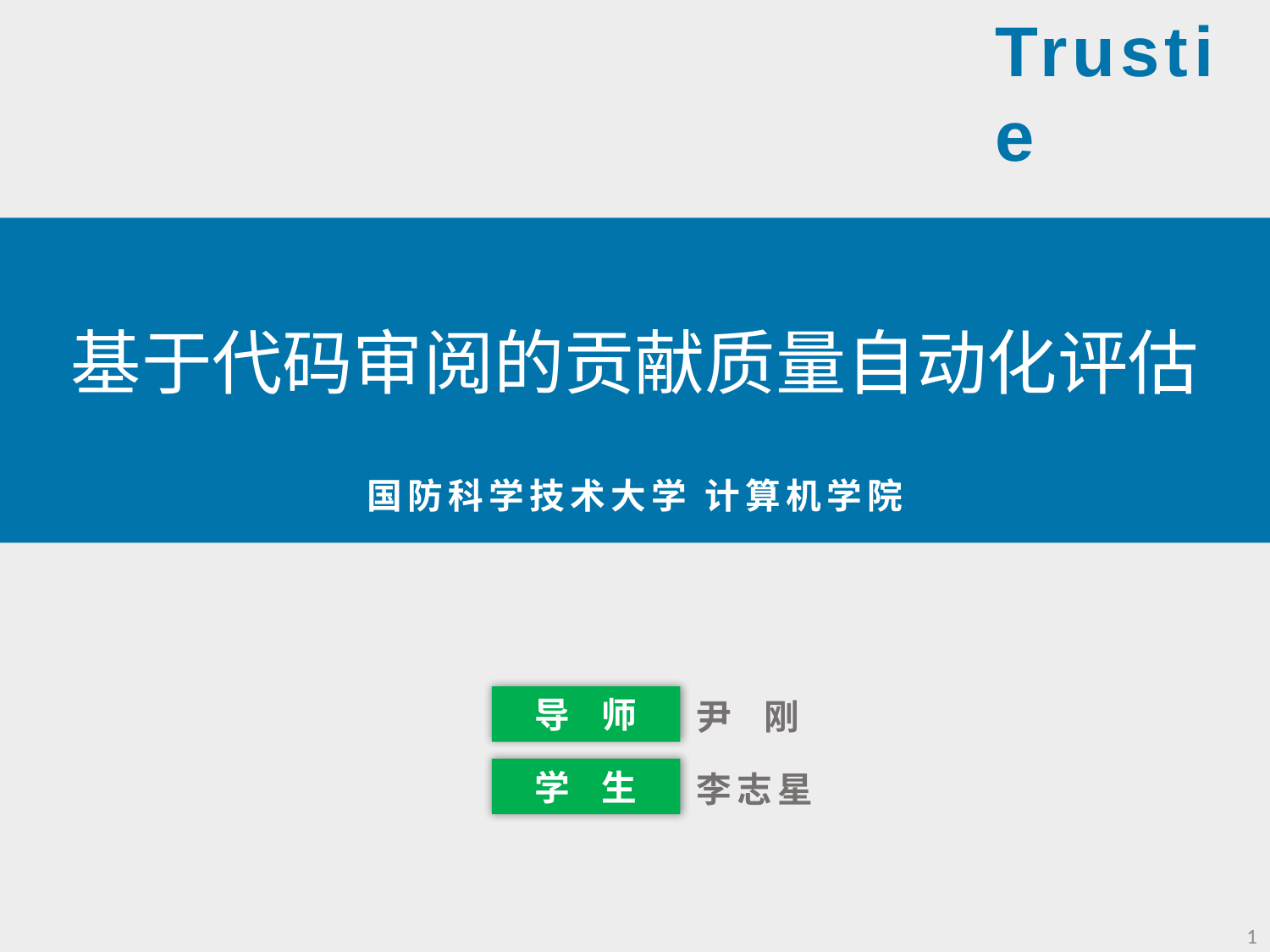

Trustie

我们毕业啦
其实是答辩的标题地方
基于代码审阅的贡献质量自动化评估
国防科学技术大学 计算机学院
导  师
尹  刚
学  生
李志星
1